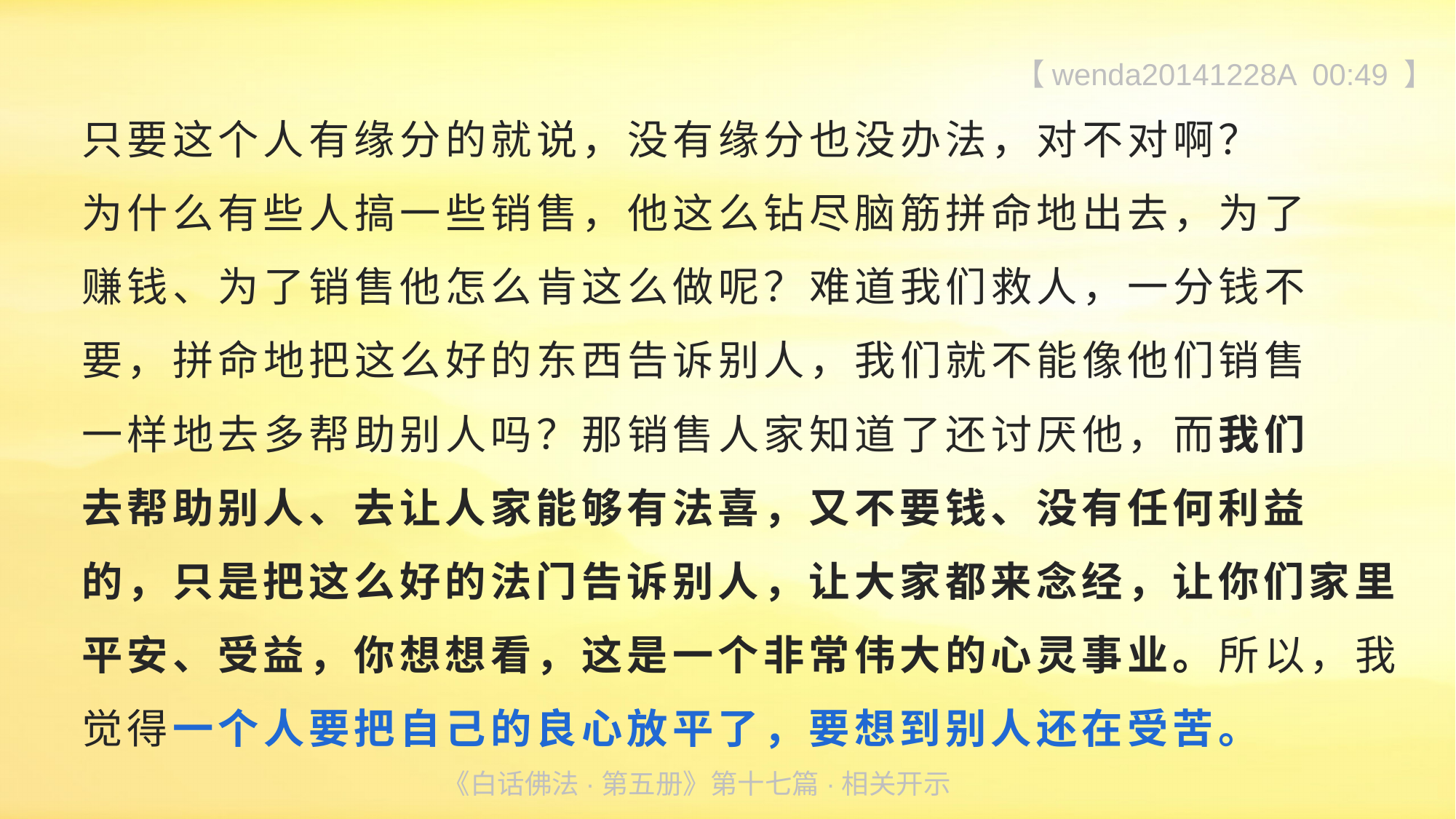

【wenda20141228A  00:49 】
只要这个人有缘分的就说，没有缘分也没办法，对不对啊？
为什么有些人搞一些销售，他这么钻尽脑筋拼命地出去，为了
赚钱、为了销售他怎么肯这么做呢？难道我们救人，一分钱不
要，拼命地把这么好的东西告诉别人，我们就不能像他们销售
一样地去多帮助别人吗？那销售人家知道了还讨厌他，而我们
去帮助别人、去让人家能够有法喜，又不要钱、没有任何利益
的，只是把这么好的法门告诉别人，让大家都来念经，让你们家里平安、受益，你想想看，这是一个非常伟大的心灵事业。所以，我觉得一个人要把自己的良心放平了，要想到别人还在受苦。
《白话佛法·第五册》第十七篇·相关开示